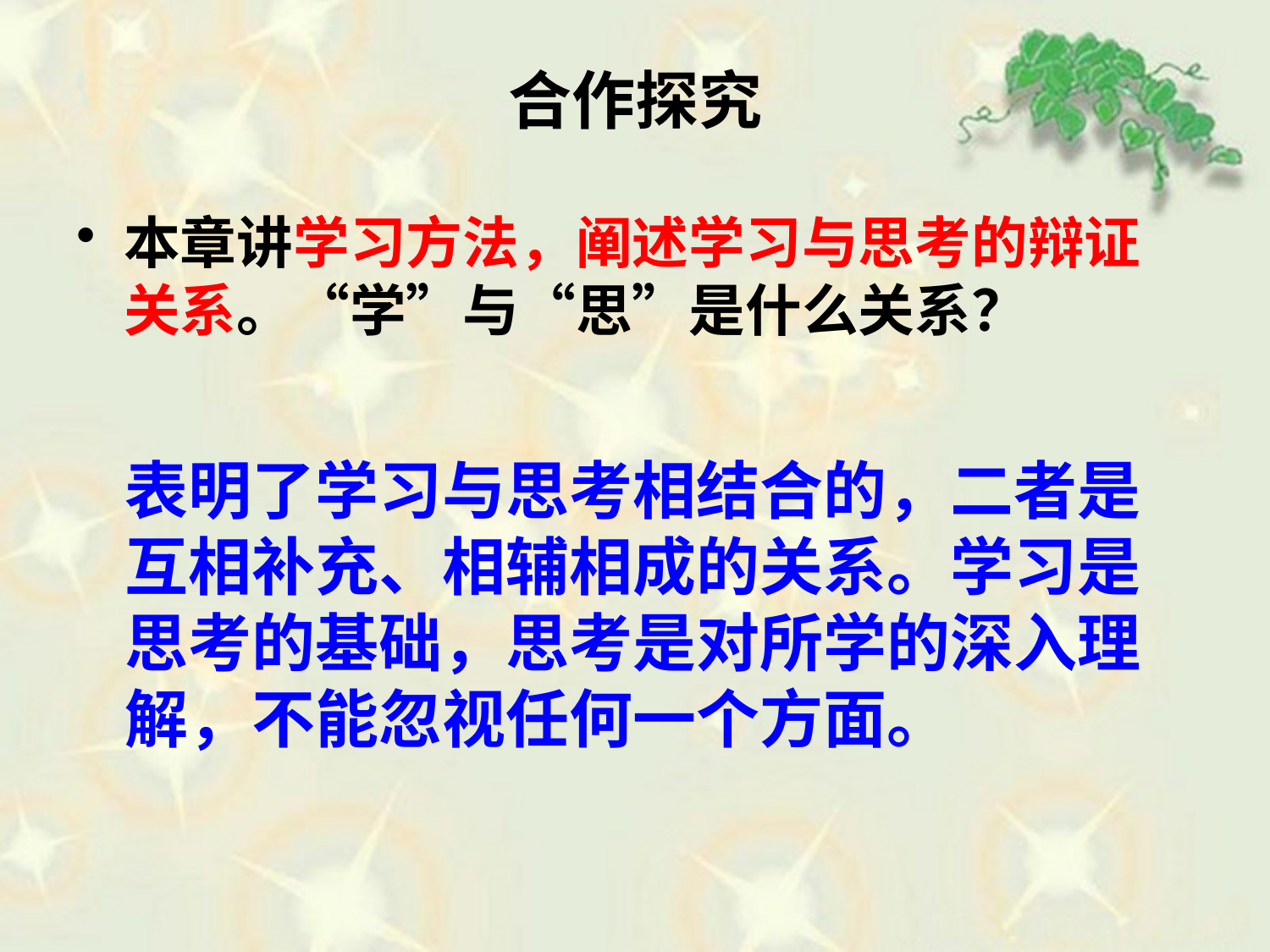

# 合作探究
本章讲学习方法，阐述学习与思考的辩证关系。“学”与“思”是什么关系？
表明了学习与思考相结合的，二者是互相补充、相辅相成的关系。学习是思考的基础，思考是对所学的深入理解，不能忽视任何一个方面。